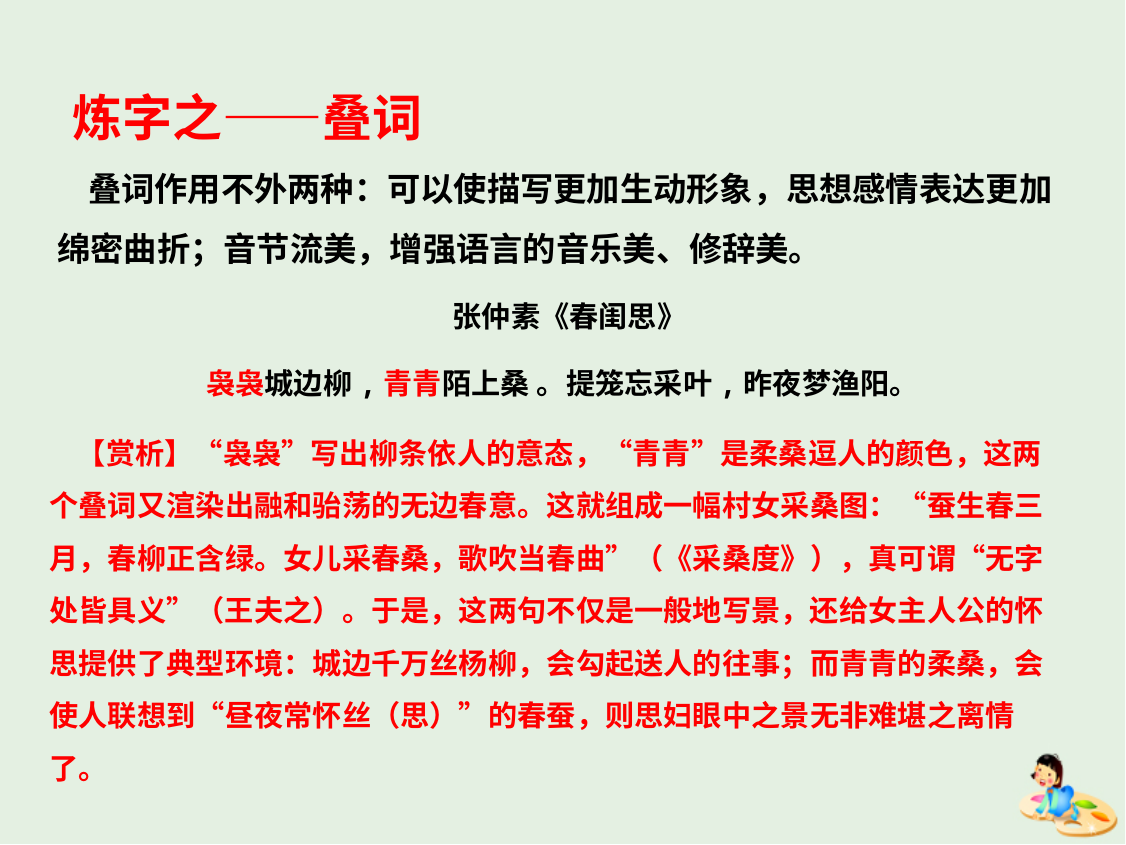

炼字之——叠词
   叠词作用不外两种：可以使描写更加生动形象，思想感情表达更加绵密曲折；音节流美，增强语言的音乐美、修辞美。
 张仲素《春闺思》
袅袅城边柳,青青陌上桑 。提笼忘采叶,昨夜梦渔阳。
   【赏析】“袅袅”写出柳条依人的意态，“青青”是柔桑逗人的颜色，这两个叠词又渲染出融和骀荡的无边春意。这就组成一幅村女采桑图：“蚕生春三月，春柳正含绿。女儿采春桑，歌吹当春曲”（《采桑度》），真可谓“无字处皆具义”（王夫之）。于是，这两句不仅是一般地写景，还给女主人公的怀思提供了典型环境：城边千万丝杨柳，会勾起送人的往事；而青青的柔桑，会使人联想到“昼夜常怀丝（思）”的春蚕，则思妇眼中之景无非难堪之离情了。